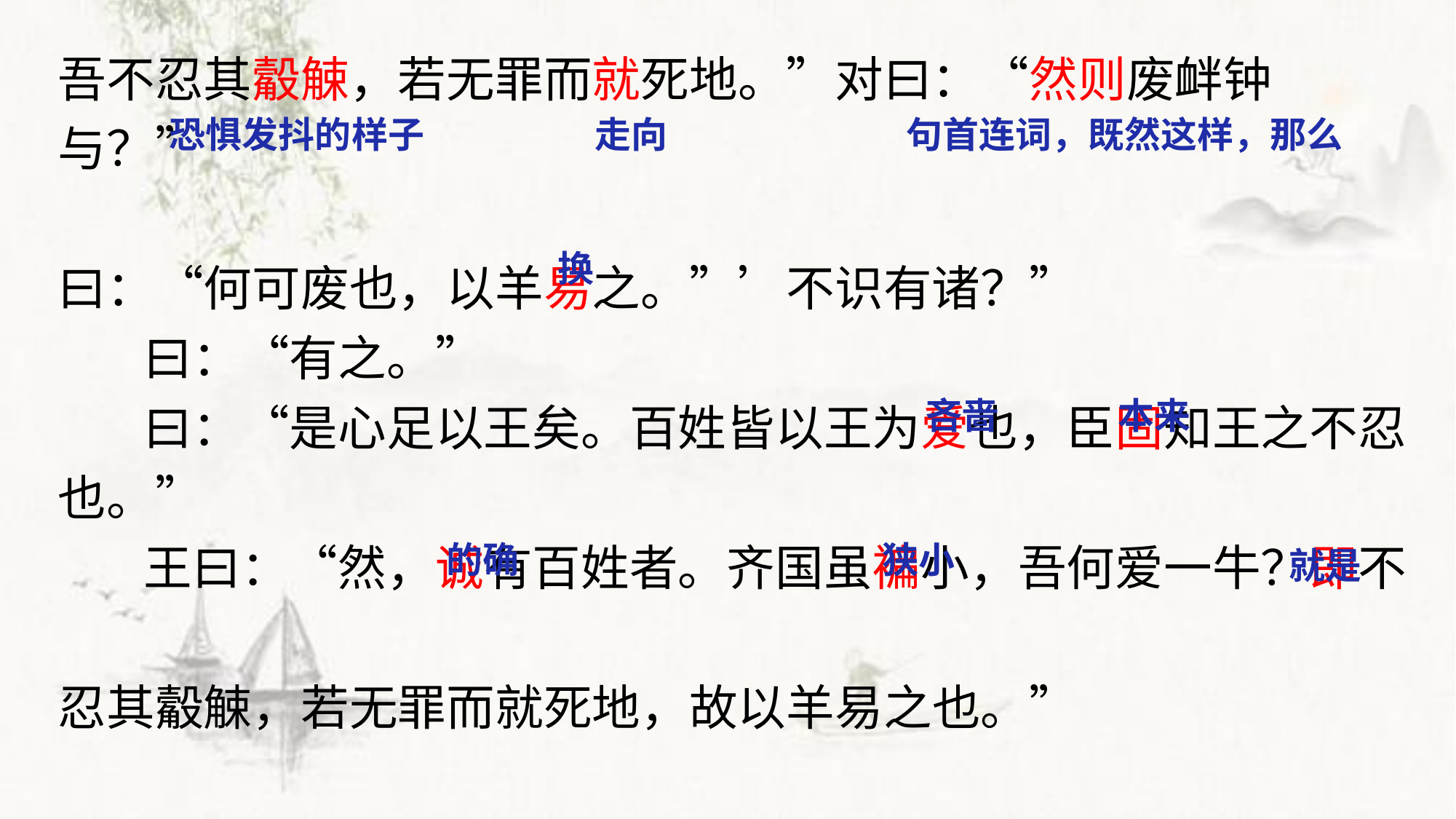

吾不忍其觳觫，若无罪而就死地。”对曰：“然则废衅钟与？”

曰：“何可废也，以羊易之。”’不识有诸？”
曰：“有之。”
曰：“是心足以王矣。百姓皆以王为爱也，臣固知王之不忍也。”
王曰：“然，诚有百姓者。齐国虽褊小，吾何爱一牛？即不

忍其觳觫，若无罪而就死地，故以羊易之也。”
恐惧发抖的样子
走向
句首连词，既然这样，那么
换
吝啬
本来
的确
狭小
就是